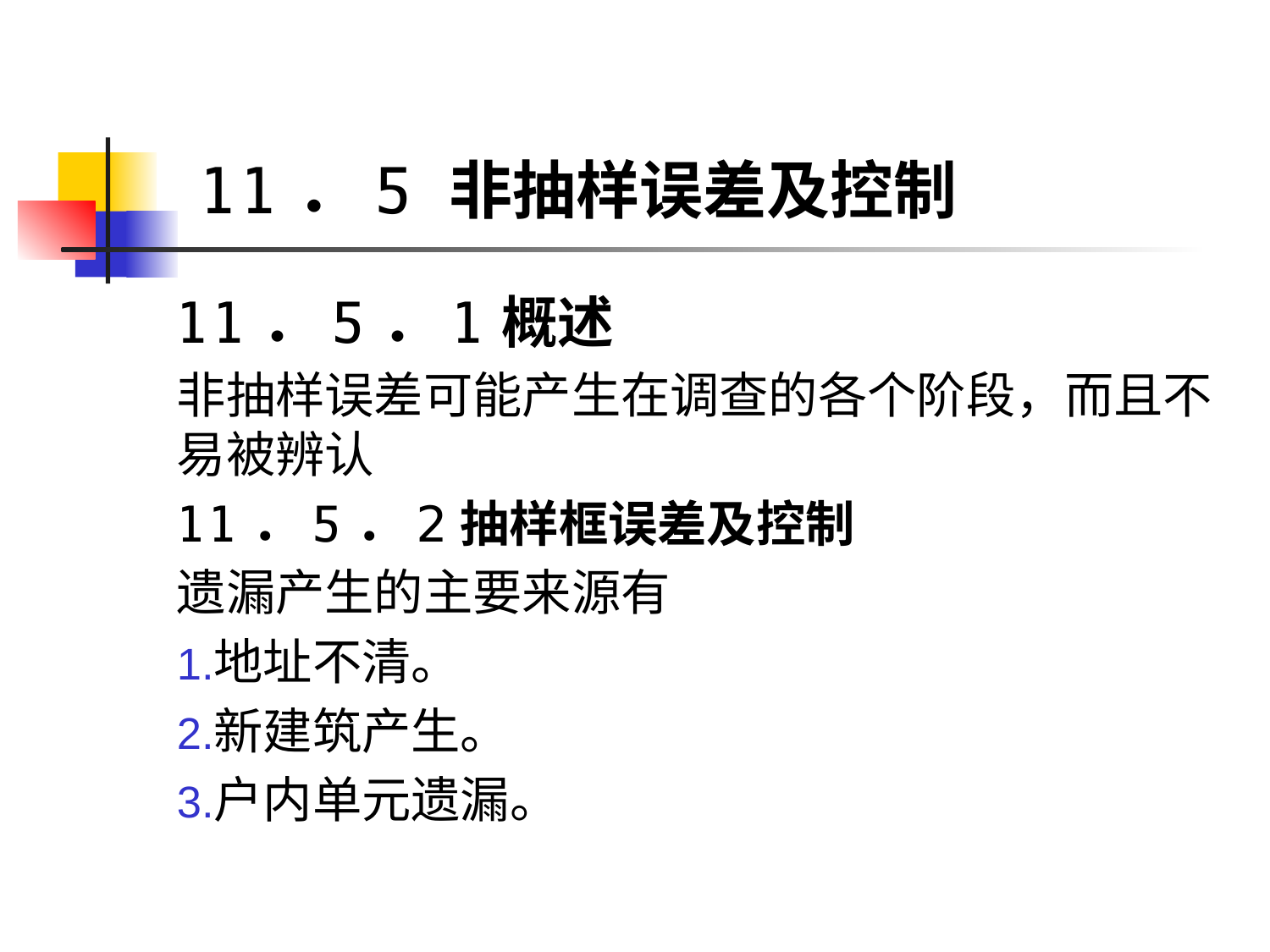

# 11．5 非抽样误差及控制
11．5．1概述
非抽样误差可能产生在调查的各个阶段，而且不易被辨认
11．5．2抽样框误差及控制
遗漏产生的主要来源有
地址不清。
新建筑产生。
户内单元遗漏。